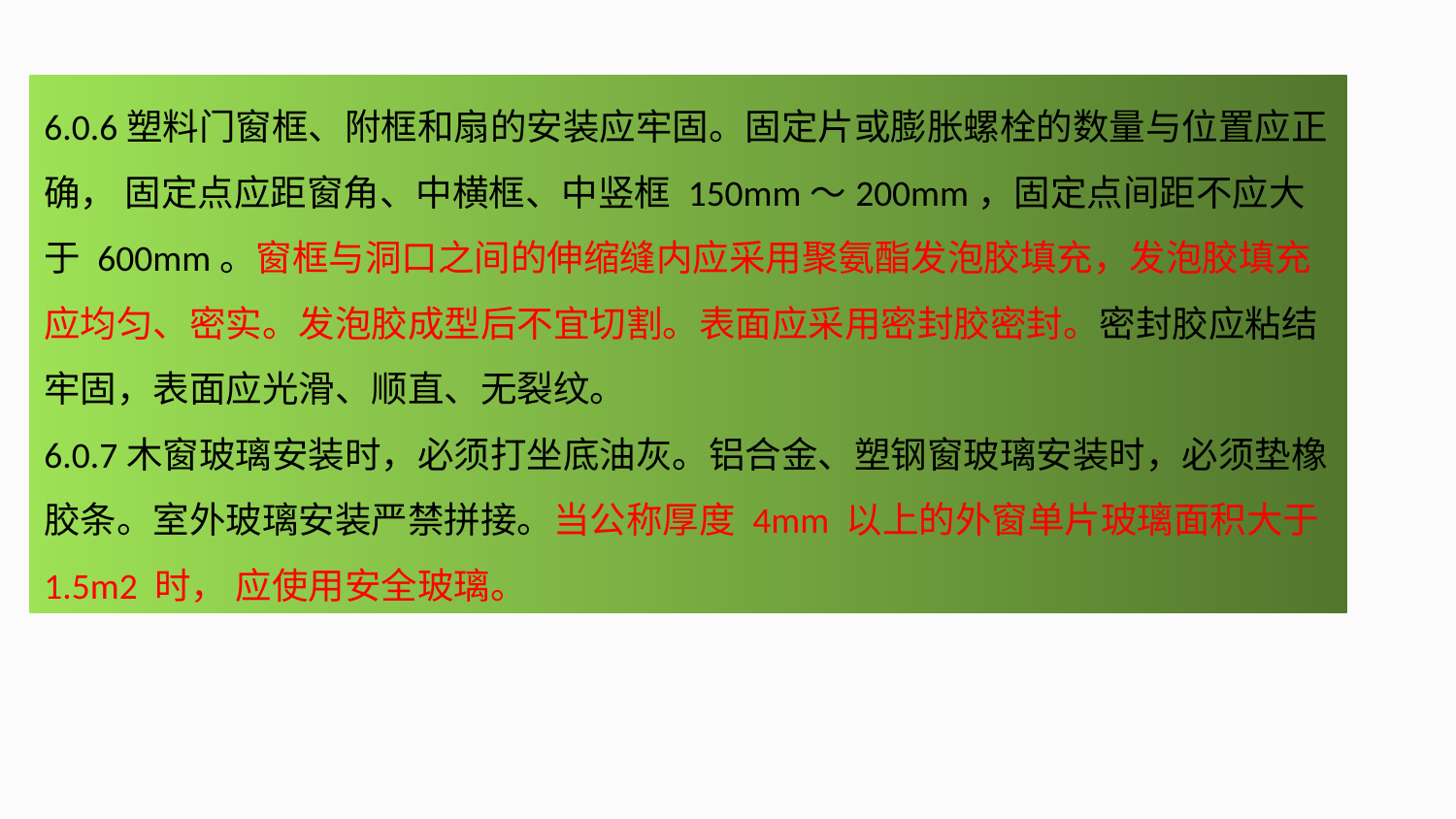

6.0.6塑料门窗框、附框和扇的安装应牢固。固定片或膨胀螺栓的数量与位置应正确， 固定点应距窗角、中横框、中竖框 150mm～200mm，固定点间距不应大于 600mm。窗框与洞口之间的伸缩缝内应采用聚氨酯发泡胶填充，发泡胶填充应均匀、密实。发泡胶成型后不宜切割。表面应采用密封胶密封。密封胶应粘结牢固，表面应光滑、顺直、无裂纹。
6.0.7木窗玻璃安装时，必须打坐底油灰。铝合金、塑钢窗玻璃安装时，必须垫橡胶条。室外玻璃安装严禁拼接。当公称厚度 4mm 以上的外窗单片玻璃面积大于 1.5m2 时， 应使用安全玻璃。